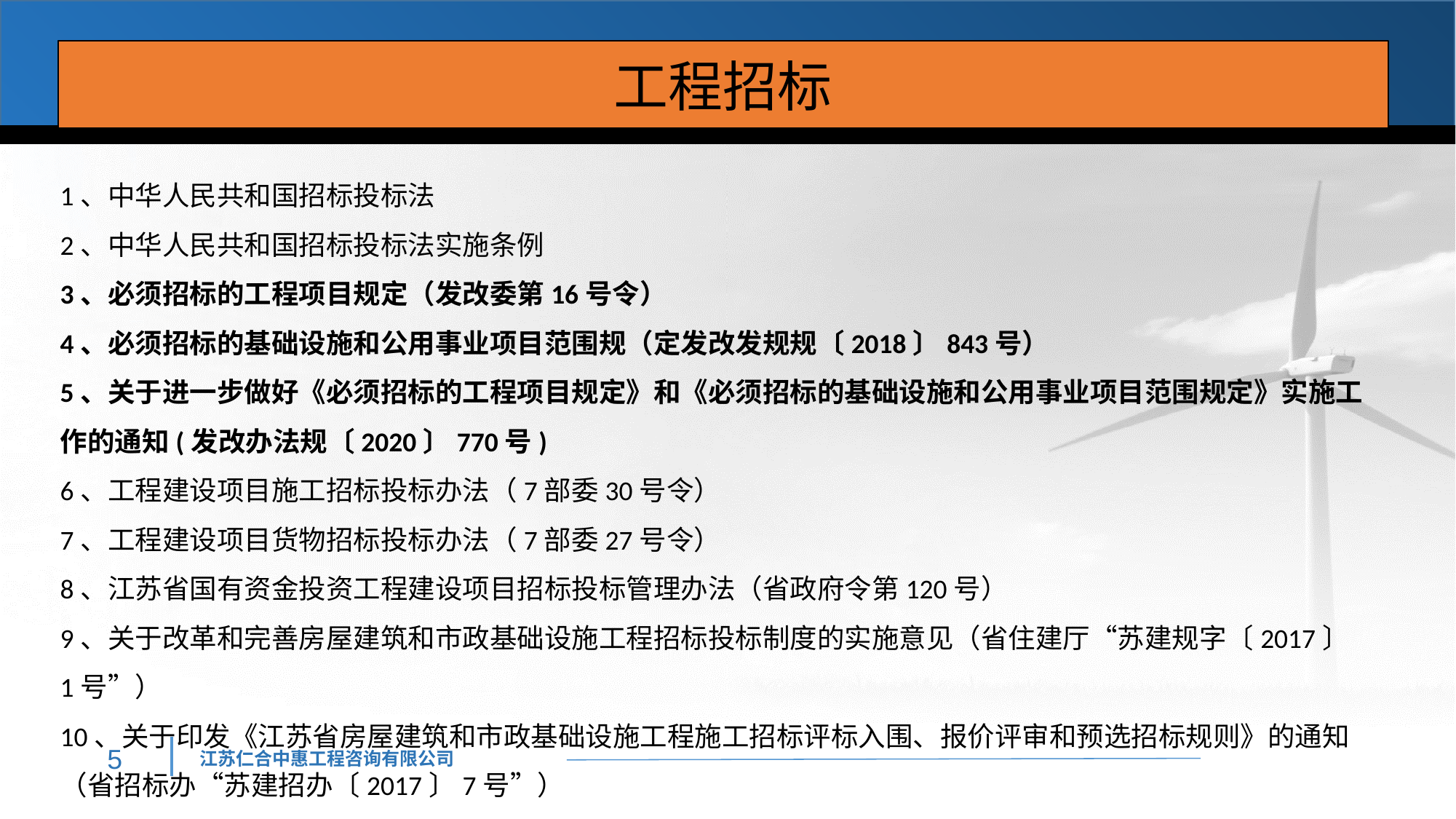

工程招标
1、中华人民共和国招标投标法
2、中华人民共和国招标投标法实施条例
3、必须招标的工程项目规定（发改委第16号令）
4、必须招标的基础设施和公用事业项目范围规（定发改发规规〔2018〕843号）
5、关于进一步做好《必须招标的工程项目规定》和《必须招标的基础设施和公用事业项目范围规定》实施工作的通知(发改办法规〔2020〕770号)
6、工程建设项目施工招标投标办法（7部委30号令）
7、工程建设项目货物招标投标办法（7部委27号令）
8、江苏省国有资金投资工程建设项目招标投标管理办法（省政府令第120号）
9、关于改革和完善房屋建筑和市政基础设施工程招标投标制度的实施意见（省住建厅“苏建规字〔2017〕1号”）
10、关于印发《江苏省房屋建筑和市政基础设施工程施工招标评标入围、报价评审和预选招标规则》的通知（省招标办“苏建招办〔2017〕7号”）
5